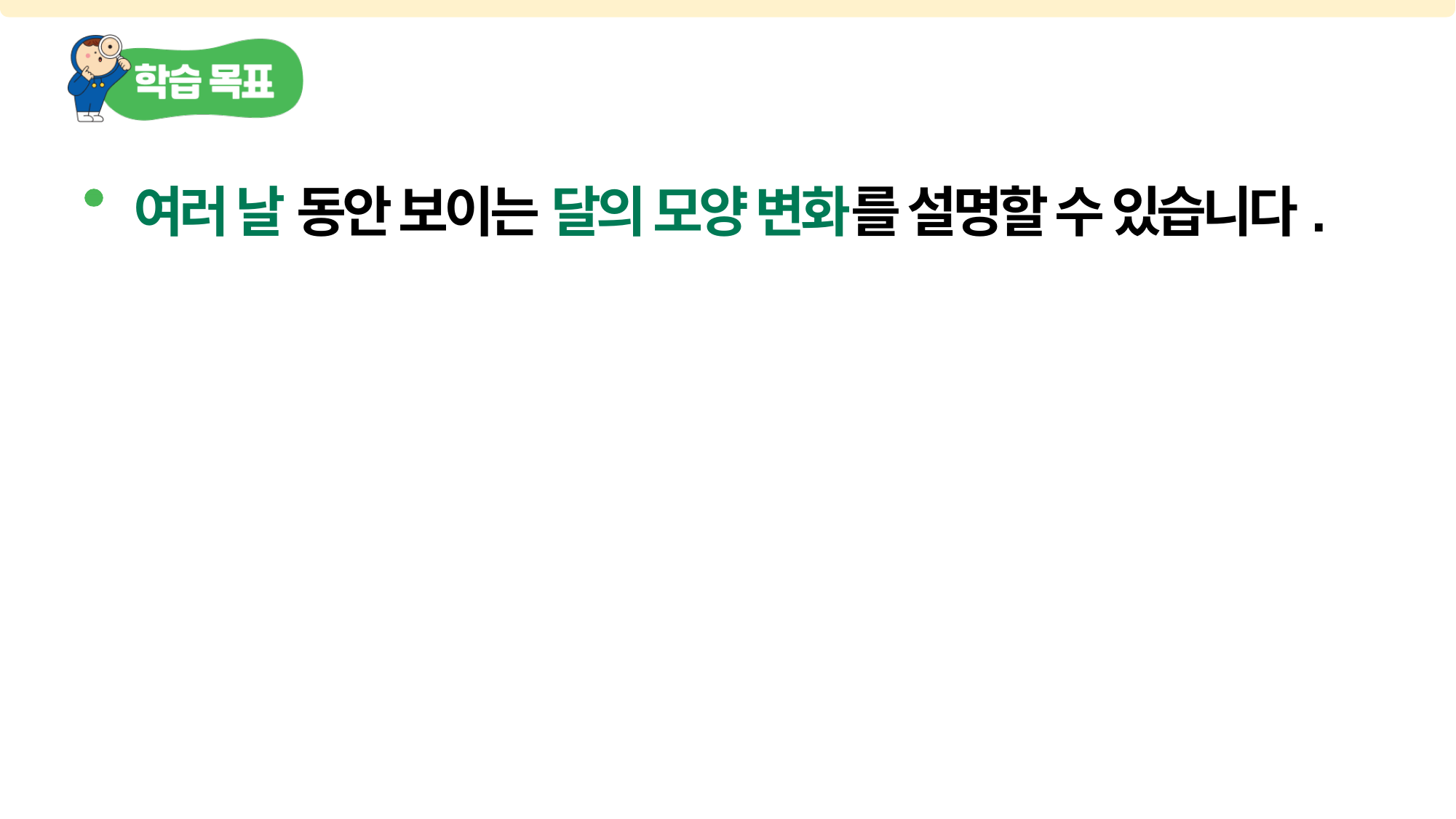

여러 날 동안 보이는 달의 모양 변화를 설명할 수 있습니다.